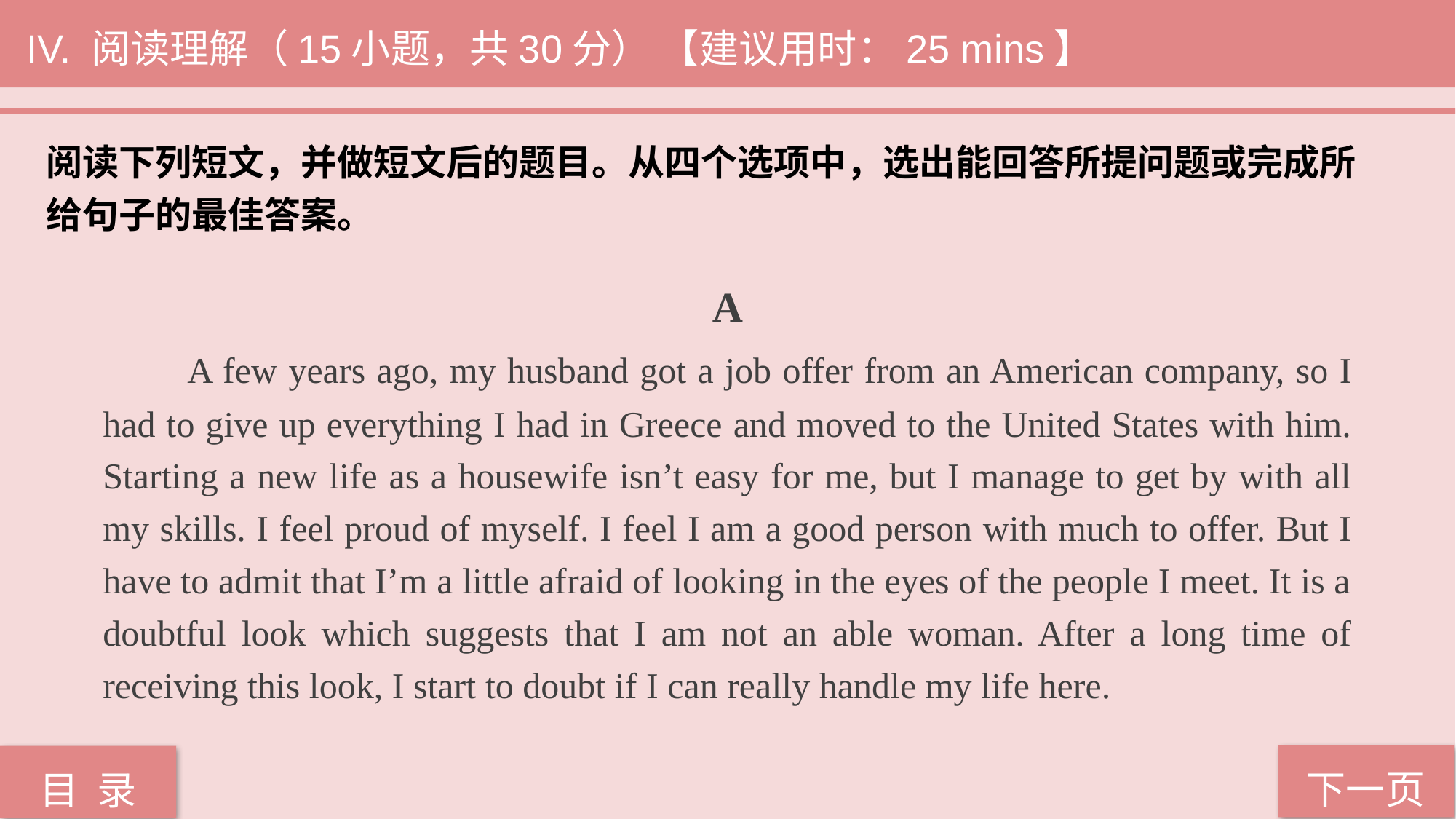

IV. 阅读理解（15小题，共30分） 【建议用时：25 mins】
阅读下列短文，并做短文后的题目。从四个选项中，选出能回答所提问题或完成所
给句子的最佳答案。
                                                                   A
       A few years ago, my husband got a job offer from an American company, so I had to give up everything I had in Greece and moved to the United States with him. Starting a new life as a housewife isn’t easy for me, but I manage to get by with all my skills. I feel proud of myself. I feel I am a good person with much to offer. But I have to admit that I’m a little afraid of looking in the eyes of the people I meet. It is a doubtful look which suggests that I am not an able woman. After a long time of receiving this look, I start to doubt if I can really handle my life here.